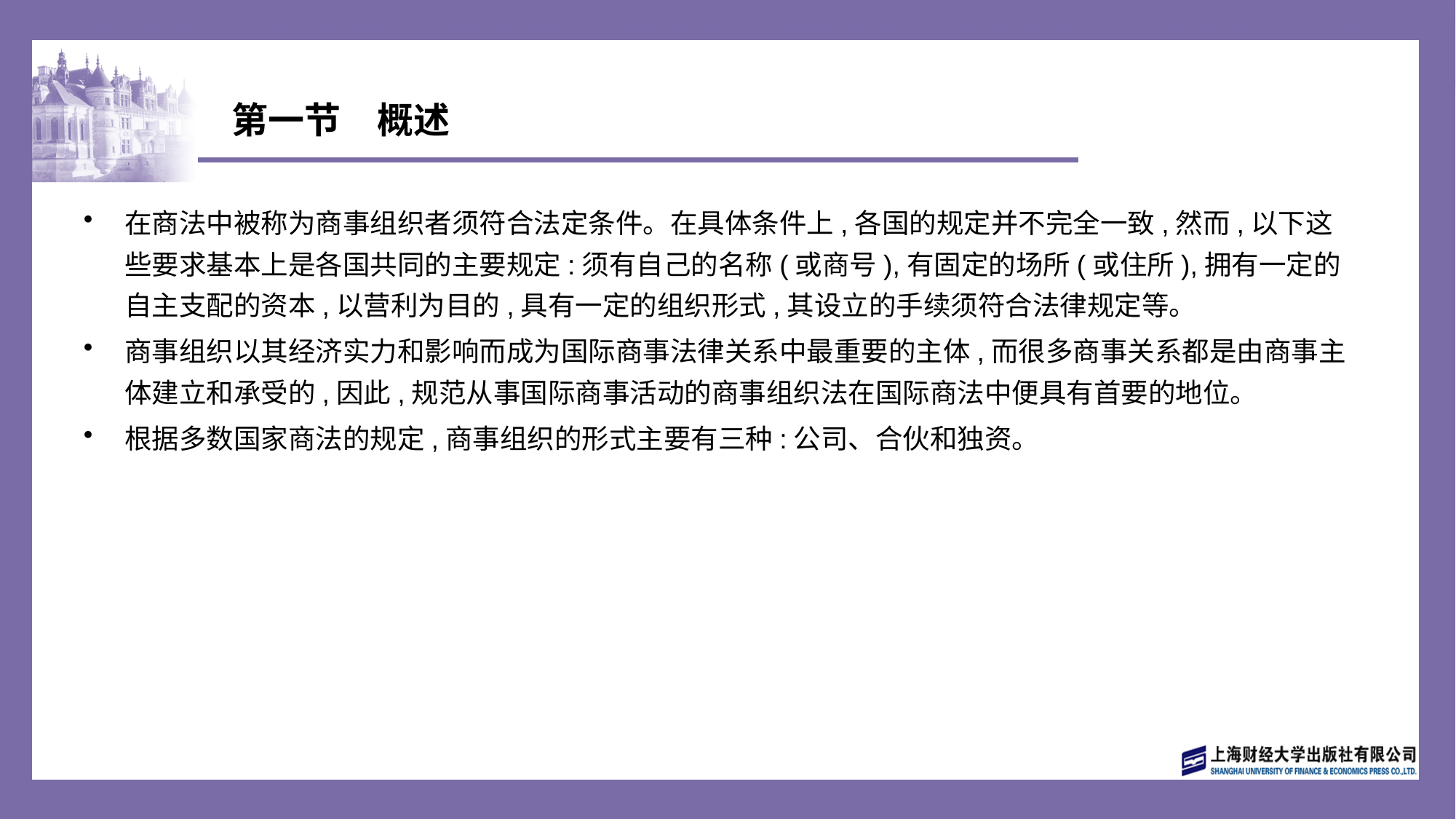

# 第一节　概述
在商法中被称为商事组织者须符合法定条件。在具体条件上,各国的规定并不完全一致,然而,以下这些要求基本上是各国共同的主要规定:须有自己的名称(或商号),有固定的场所(或住所),拥有一定的自主支配的资本,以营利为目的,具有一定的组织形式,其设立的手续须符合法律规定等。
商事组织以其经济实力和影响而成为国际商事法律关系中最重要的主体,而很多商事关系都是由商事主体建立和承受的,因此,规范从事国际商事活动的商事组织法在国际商法中便具有首要的地位。
根据多数国家商法的规定,商事组织的形式主要有三种:公司、合伙和独资。